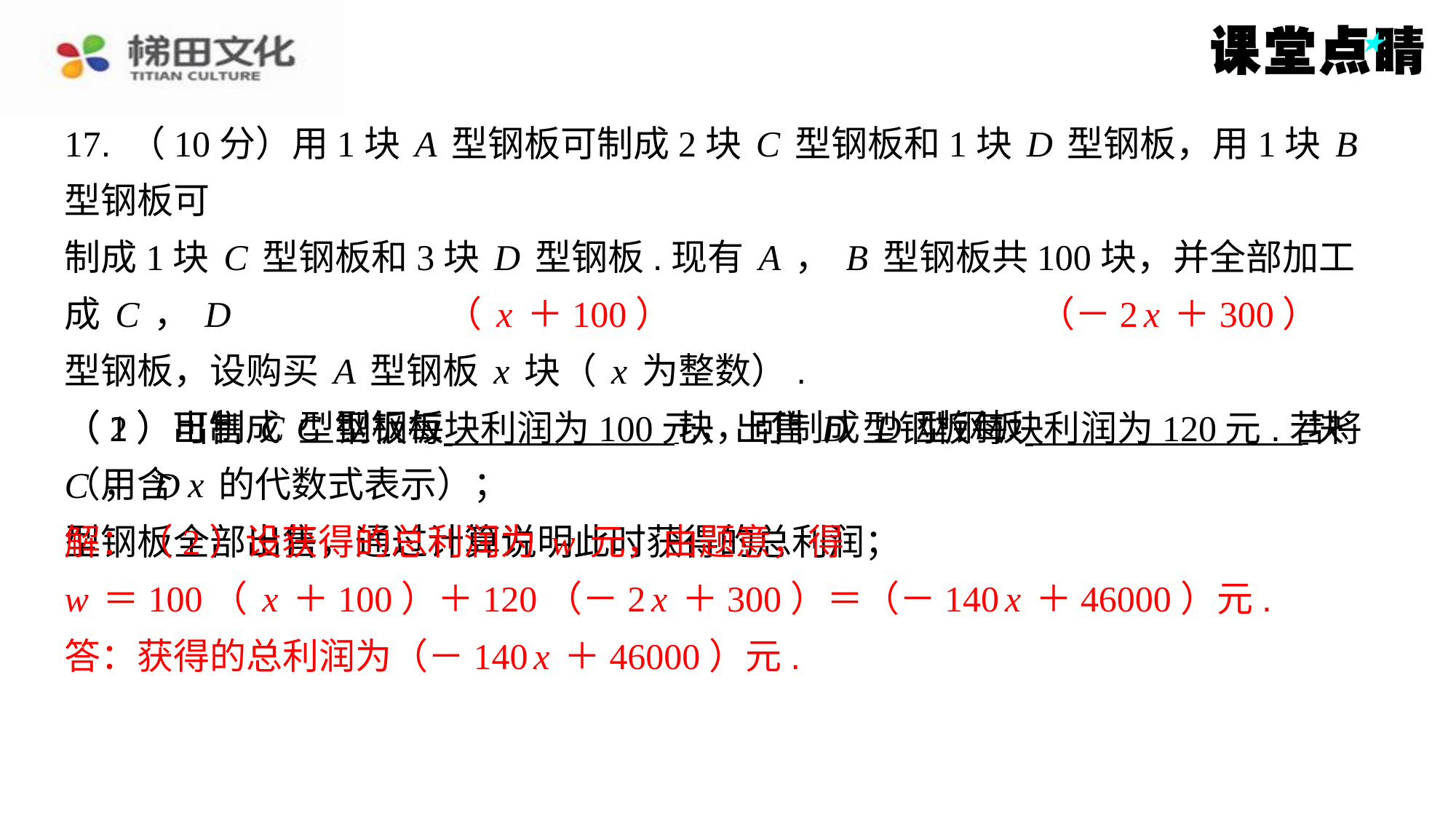

17. （10分）用1块A型钢板可制成2块C型钢板和1块D型钢板，用1块B型钢板可
制成1块C型钢板和3块D型钢板.现有A，B型钢板共100块，并全部加工成C，D
型钢板，设购买A型钢板x块（x为整数）.
（1）可制成C型钢板                                   块，可制成D型钢板                                          ⁠块
（用含x的代数式表示）；
（x＋100）
（－2x＋300）
（2）出售C型钢板每块利润为100元，出售D型钢板每块利润为120元.若将C，D
型钢板全部出售，通过计算说明此时获得的总利润；
解：（2）设获得的总利润为w元，由题意，得
w＝100（x＋100）＋120（－2x＋300）＝（－140x＋46000）元.
解：（2）设获得的总利润为w元，由题意，得
w＝100（x＋100）＋120（－2x＋300）＝（－140x＋46000）元.
答：获得的总利润为（－140x＋46000）元.